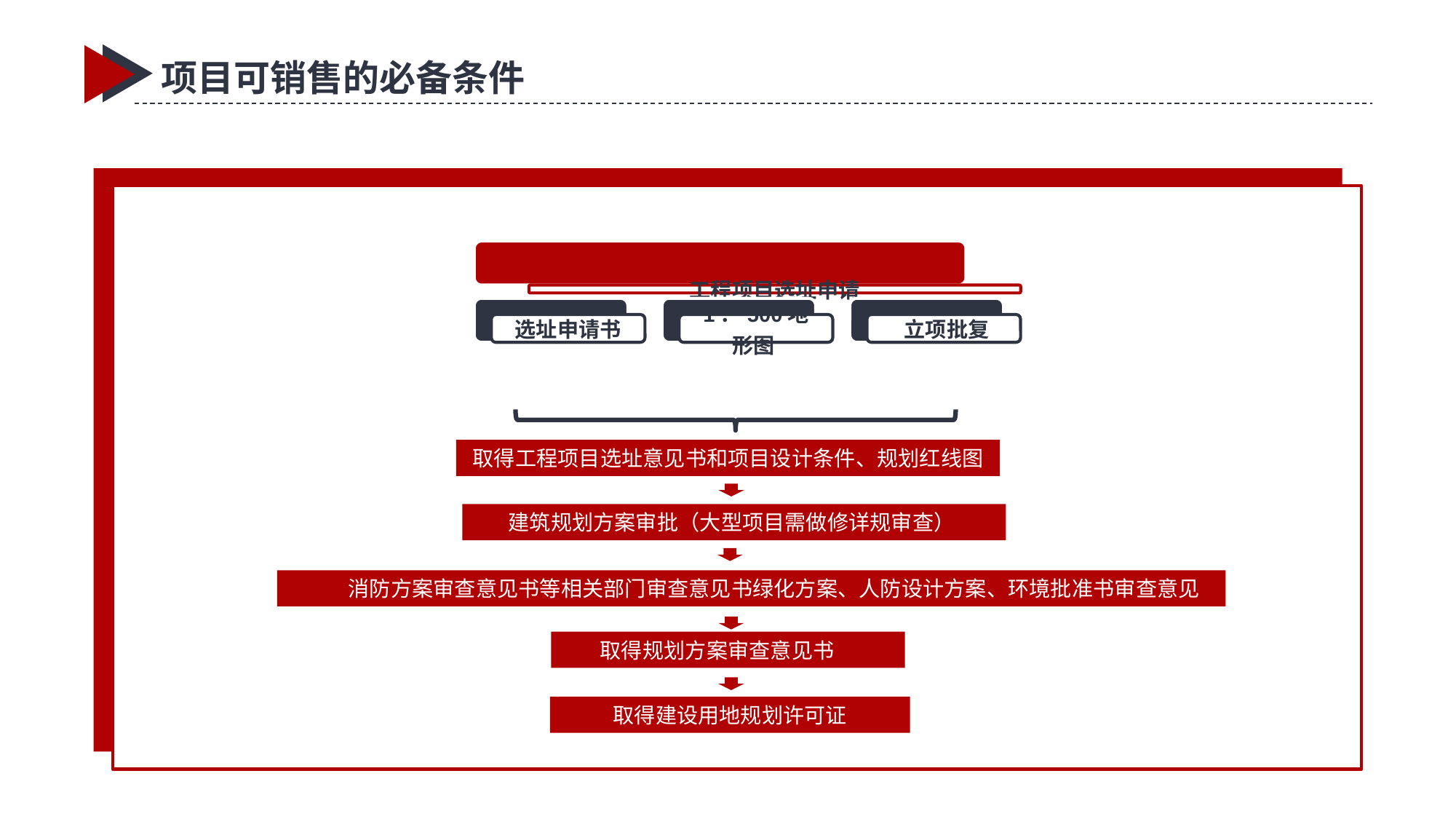

项目可销售的必备条件

工程项目选址申请
选址申请书
1：500地形图
 立项批复
取得工程项目选址意见书和项目设计条件、规划红线图

建筑规划方案审批（大型项目需做修详规审查）

消防方案审查意见书等相关部门审查意见书绿化方案、人防设计方案、环境批准书审查意见

       取得规划方案审查意见书

取得建设用地规划许可证